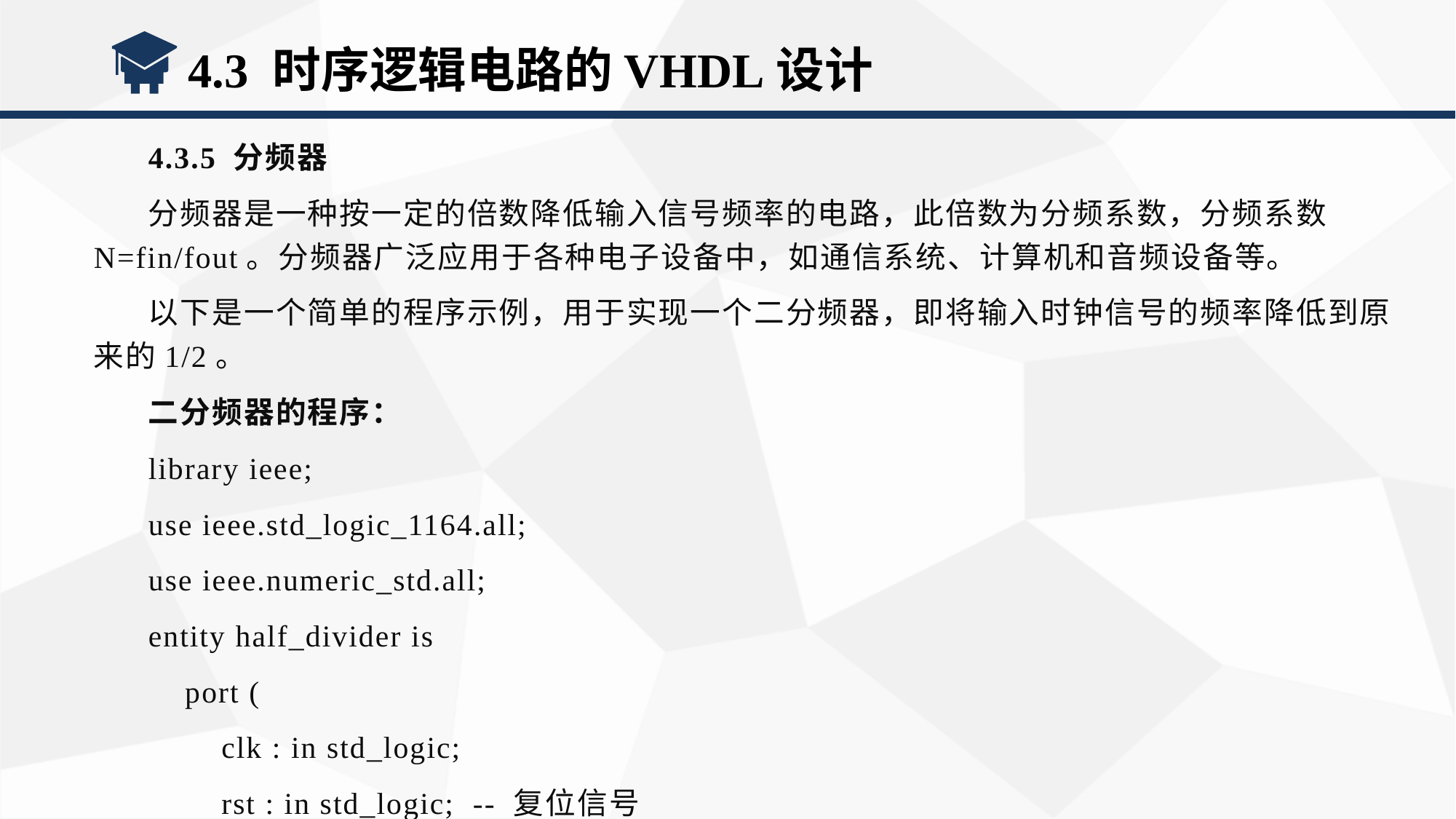

4.3 时序逻辑电路的VHDL设计

4.3.5 分频器
分频器是一种按一定的倍数降低输入信号频率的电路，此倍数为分频系数，分频系数N=fin/fout。分频器广泛应用于各种电子设备中，如通信系统、计算机和音频设备等。
以下是一个简单的程序示例，用于实现一个二分频器，即将输入时钟信号的频率降低到原来的1/2。
二分频器的程序：
library ieee;
use ieee.std_logic_1164.all;
use ieee.numeric_std.all;
entity half_divider is
    port (
        clk : in std_logic;
        rst : in std_logic;  -- 复位信号